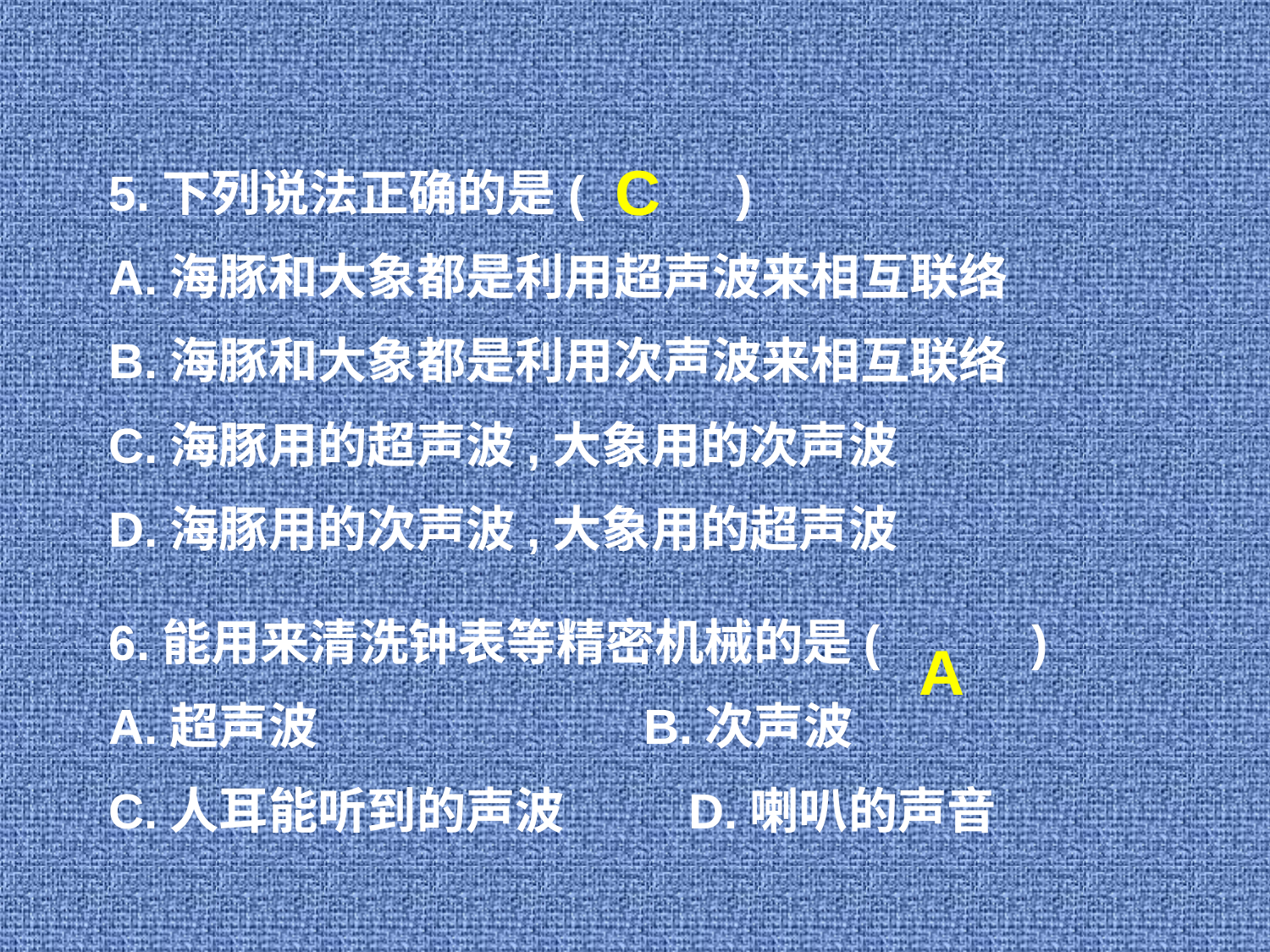

C
5.下列说法正确的是(           )
A.海豚和大象都是利用超声波来相互联络
B.海豚和大象都是利用次声波来相互联络
C.海豚用的超声波,大象用的次声波
D.海豚用的次声波,大象用的超声波

6.能用来清洗钟表等精密机械的是(           )
A.超声波                            B.次声波
C.人耳能听到的声波          D.喇叭的声音
A